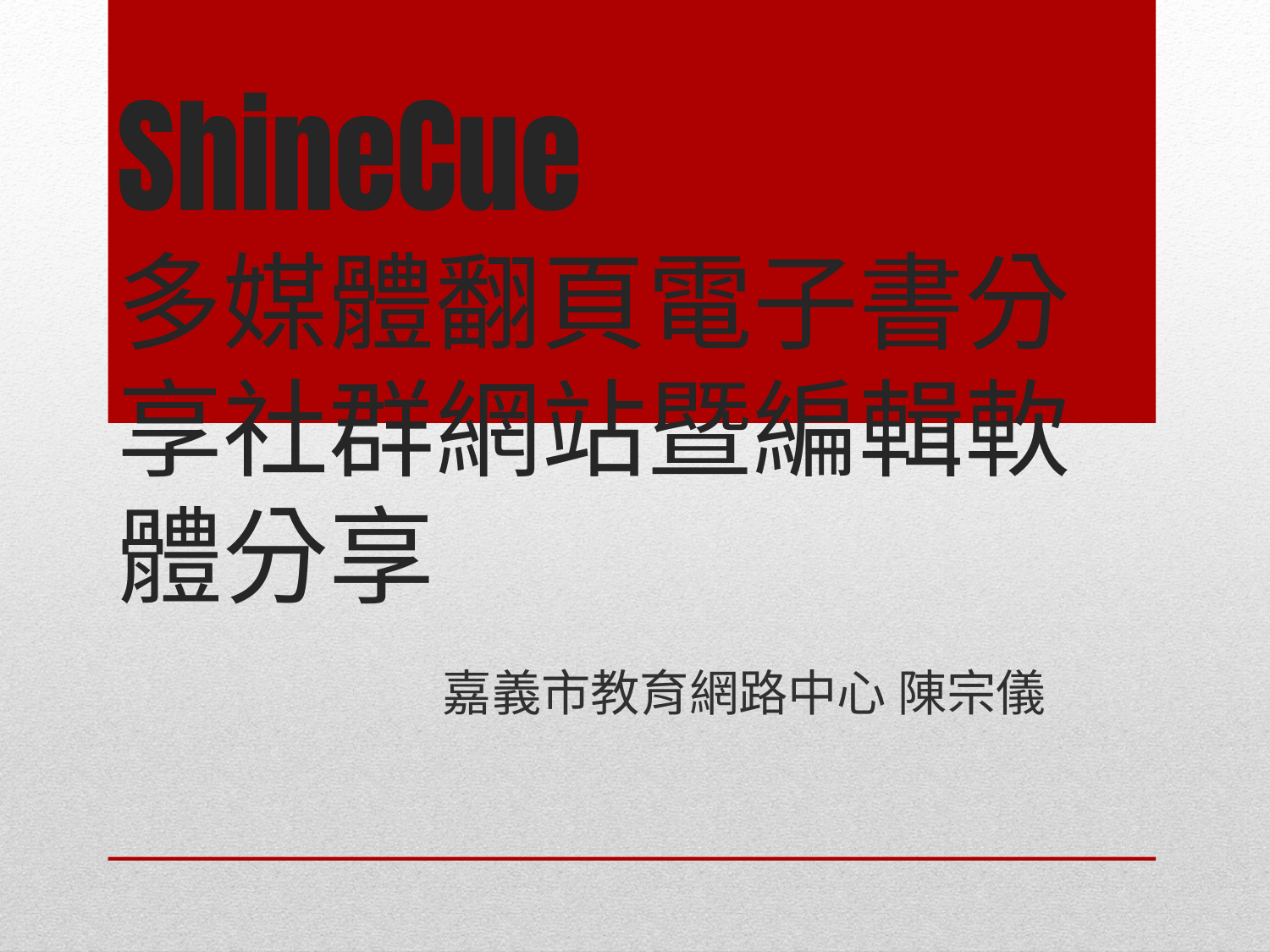

# ShineCue 多媒體翻頁電子書分享社群網站暨編輯軟體分享
嘉義市教育網路中心 陳宗儀